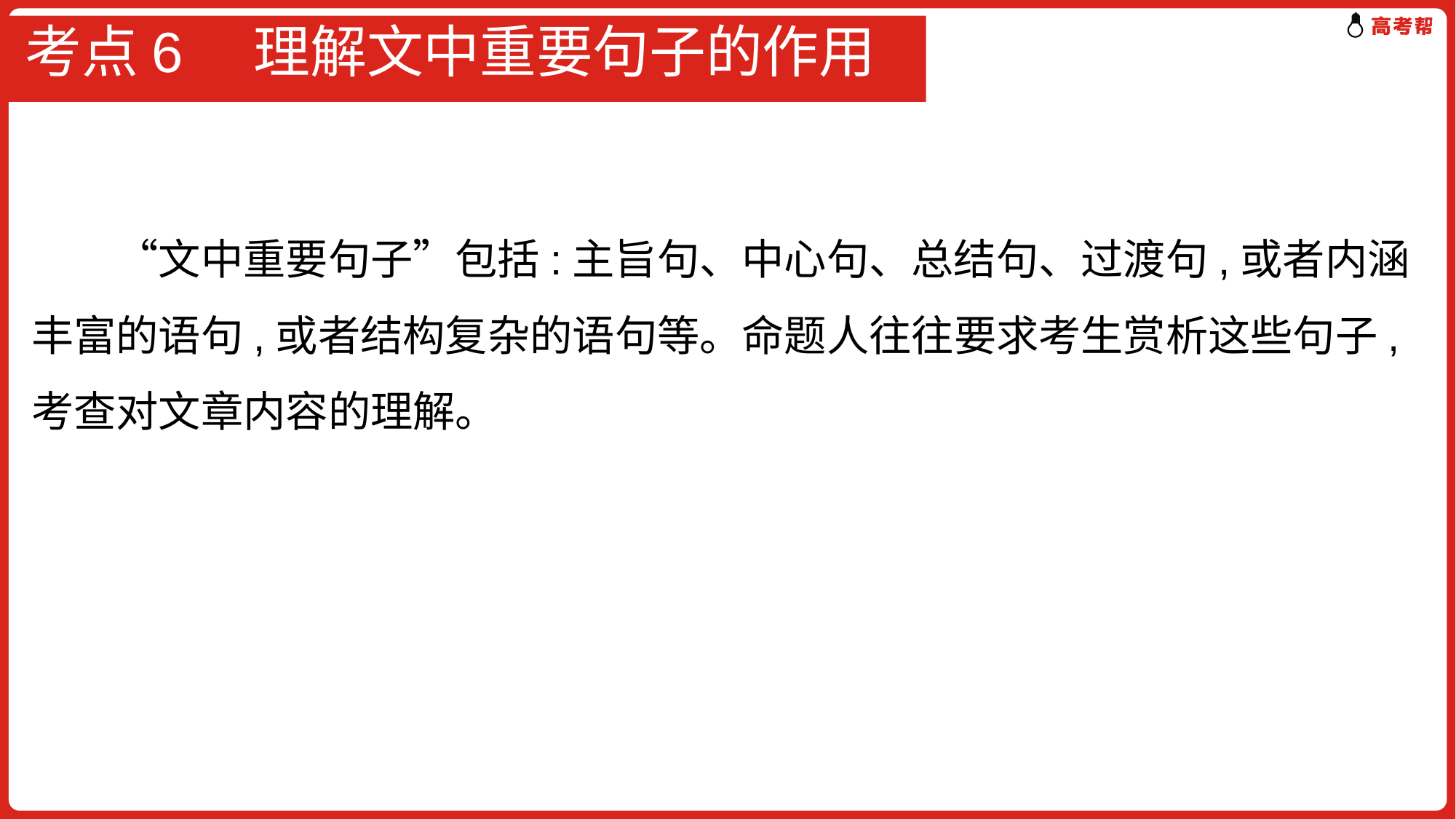

# 考点6　理解文中重要句子的作用

　　“文中重要句子”包括:主旨句、中心句、总结句、过渡句,或者内涵丰富的语句,或者结构复杂的语句等。命题人往往要求考生赏析这些句子,考查对文章内容的理解。